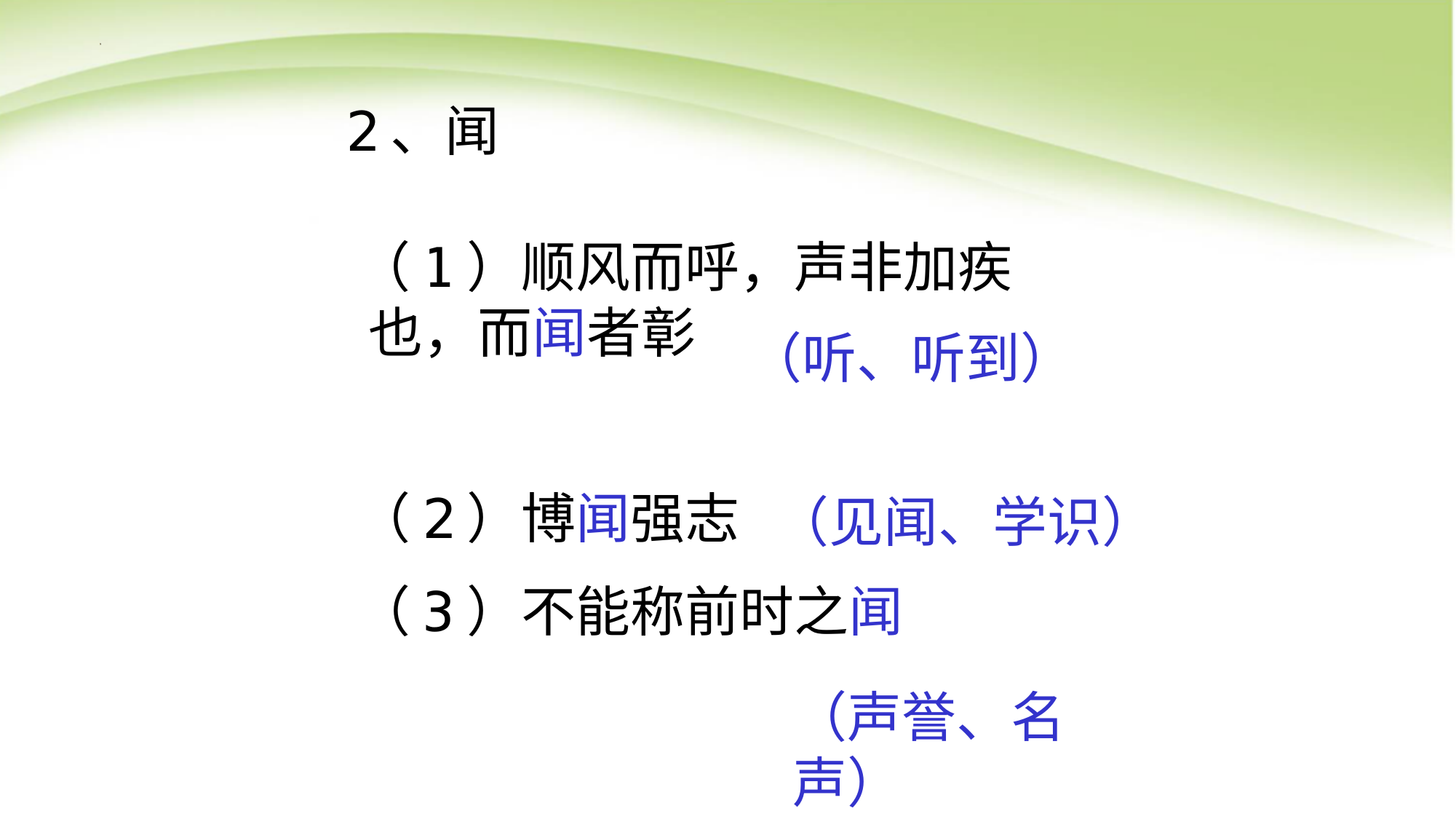

2、闻
（1）顺风而呼，声非加疾   也，而闻者彰

（2）博闻强志
（3）不能称前时之闻

（听、听到）

（见闻、学识）

（声誉、名声）